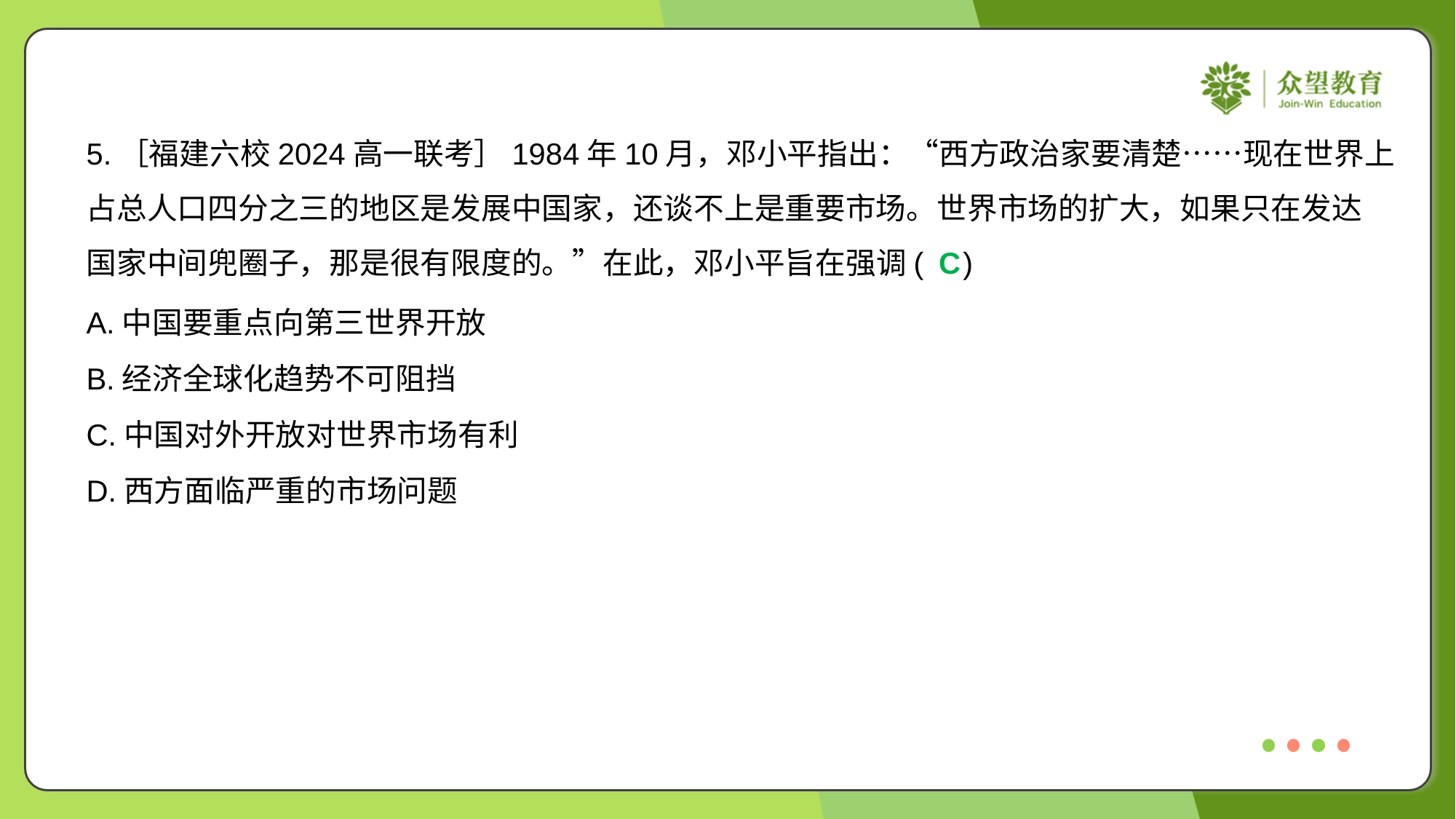

5.［福建六校2024高一联考］1984年10月，邓小平指出：“西方政治家要清楚……现在世界上
占总人口四分之三的地区是发展中国家，还谈不上是重要市场。世界市场的扩大，如果只在发达
国家中间兜圈子，那是很有限度的。”在此，邓小平旨在强调(     )
C
A.中国要重点向第三世界开放
B.经济全球化趋势不可阻挡
C.中国对外开放对世界市场有利
D.西方面临严重的市场问题